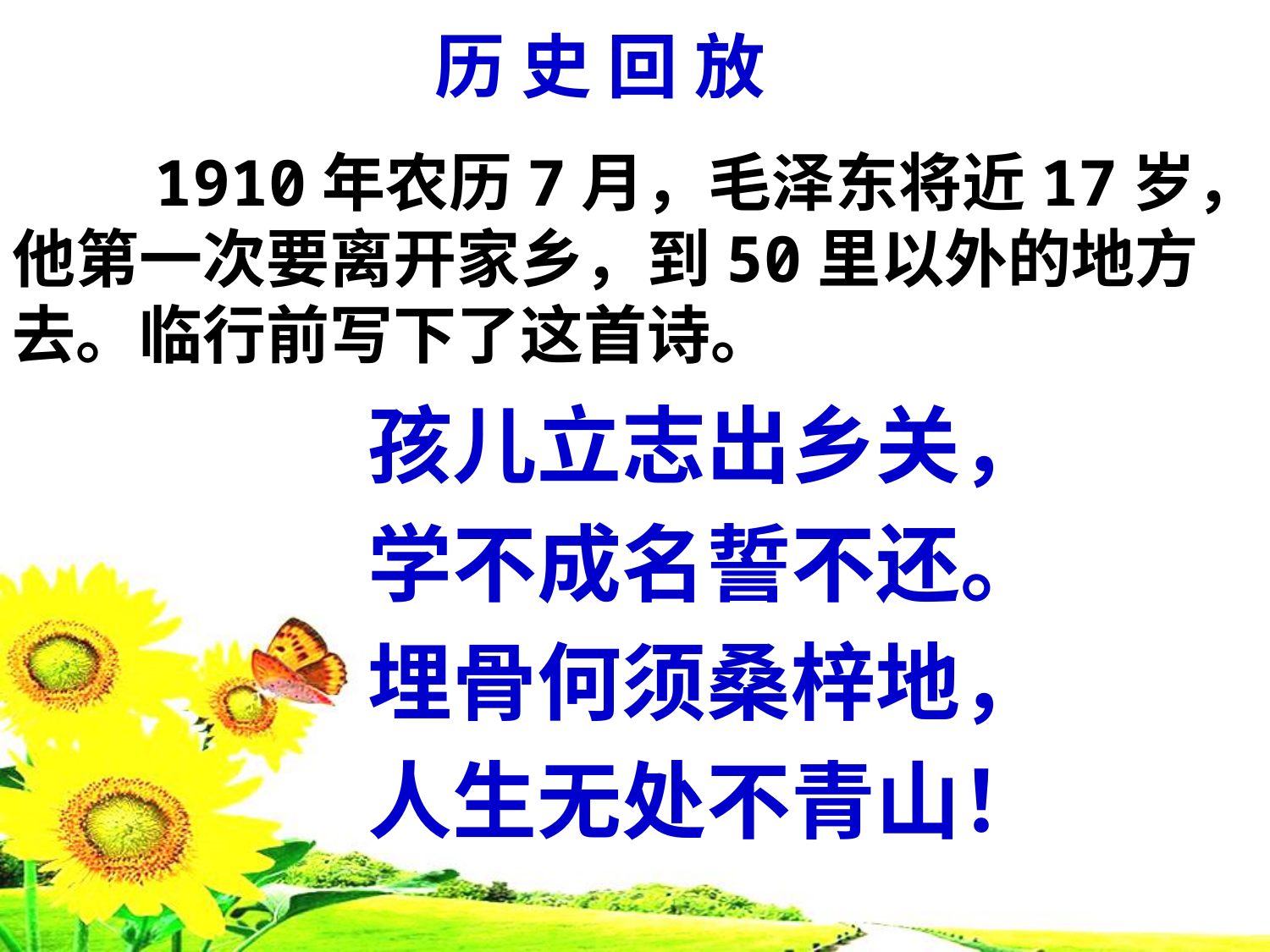

历 史 回 放
　　1910年农历7月，毛泽东将近17岁，他第一次要离开家乡，到50里以外的地方去。临行前写下了这首诗。
孩儿立志出乡关，
学不成名誓不还。
埋骨何须桑梓地，
人生无处不青山！
7